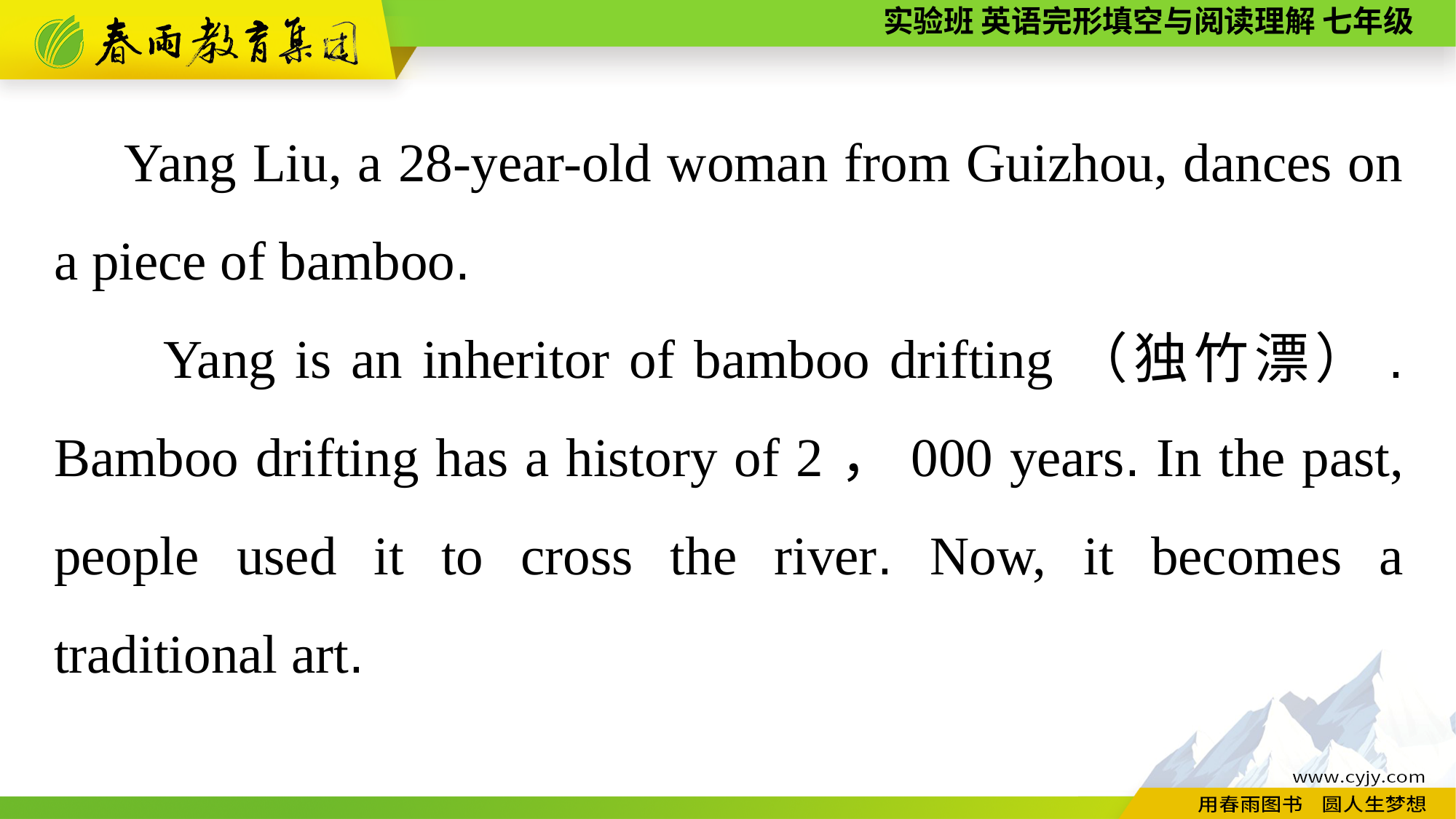

Yang Liu, a 28-year-old woman from Guizhou, dances on a piece of bamboo.
Yang is an inheritor of bamboo drifting（独竹漂）. Bamboo drifting has a history of 2，000 years. In the past, people used it to cross the river. Now, it becomes a traditional art.